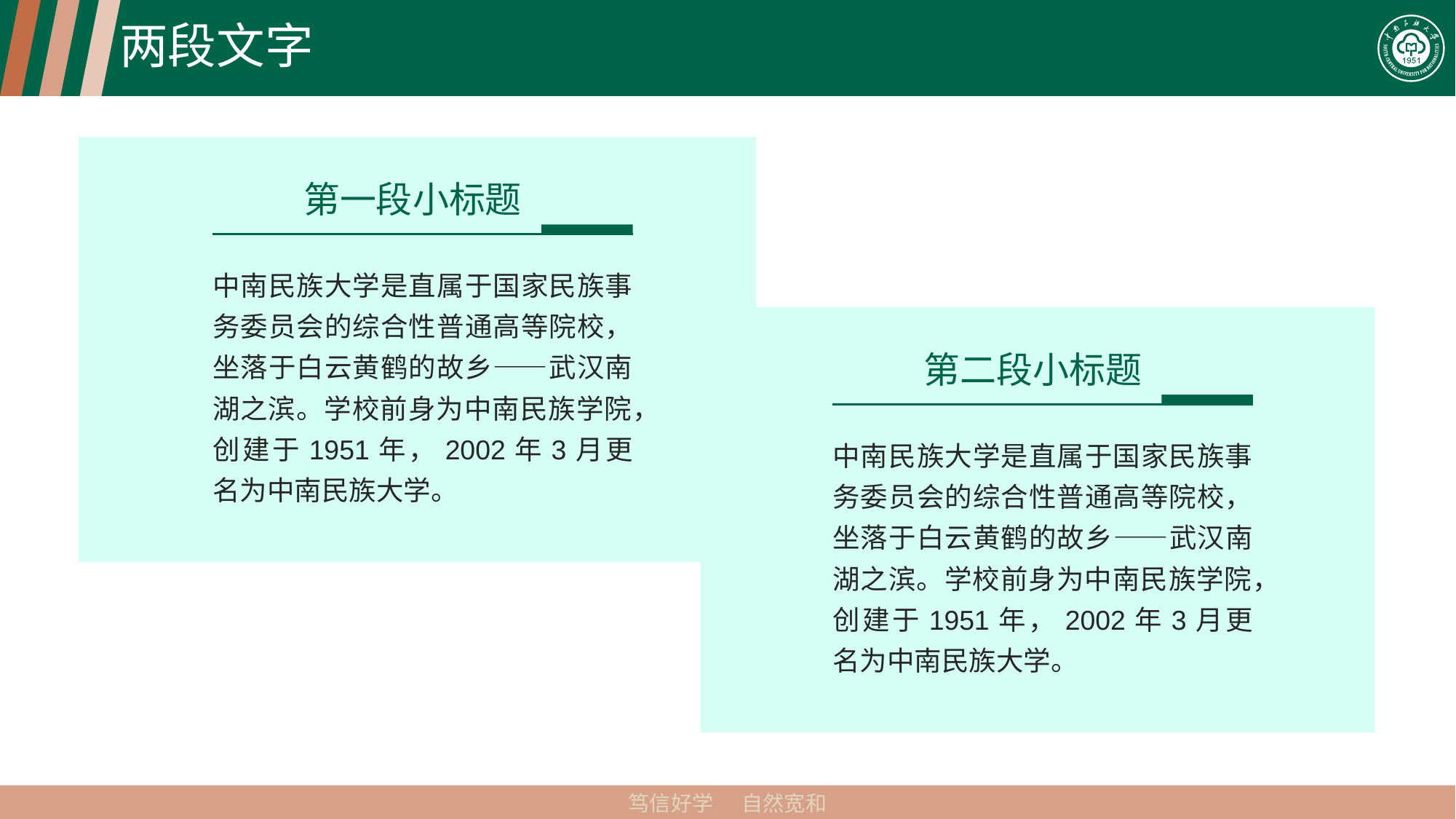

# 两段文字

第一段小标题

中南民族大学是直属于国家民族事务委员会的综合性普通高等院校，坐落于白云黄鹤的故乡——武汉南湖之滨。学校前身为中南民族学院，创建于1951年，2002年3月更名为中南民族大学。

第二段小标题

中南民族大学是直属于国家民族事务委员会的综合性普通高等院校，坐落于白云黄鹤的故乡——武汉南湖之滨。学校前身为中南民族学院，创建于1951年，2002年3月更名为中南民族大学。